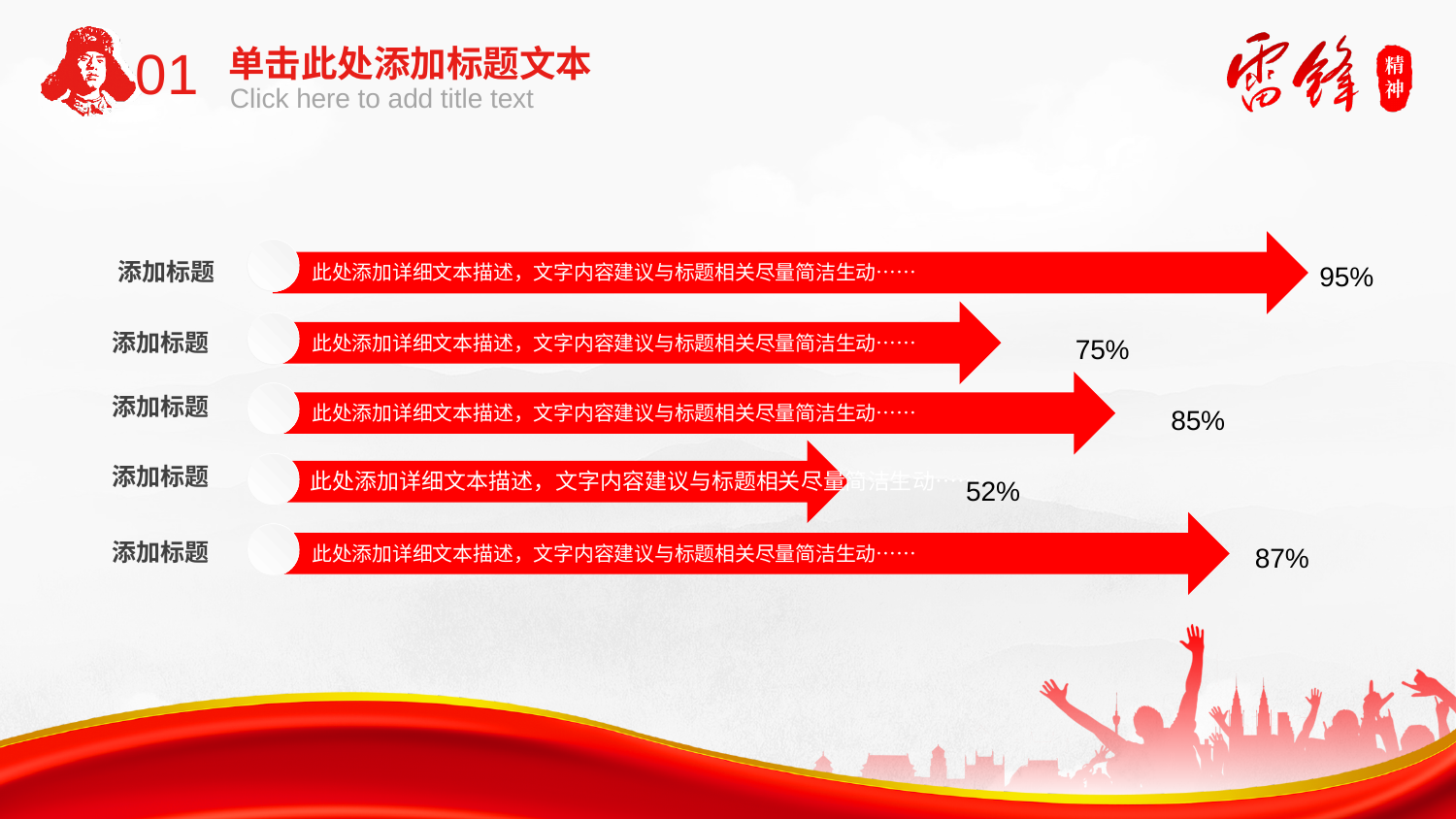

01
单击此处添加标题文本
Click here to add title text

此处添加详细文本描述，文字内容建议与标题相关尽量简洁生动……

添加标题
95%

此处添加详细文本描述，文字内容建议与标题相关尽量简洁生动……

添加标题
75%

此处添加详细文本描述，文字内容建议与标题相关尽量简洁生动……

添加标题
85%

此处添加详细文本描述，文字内容建议与标题相关尽量简洁生动……

添加标题
52%

此处添加详细文本描述，文字内容建议与标题相关尽量简洁生动……

添加标题
87%